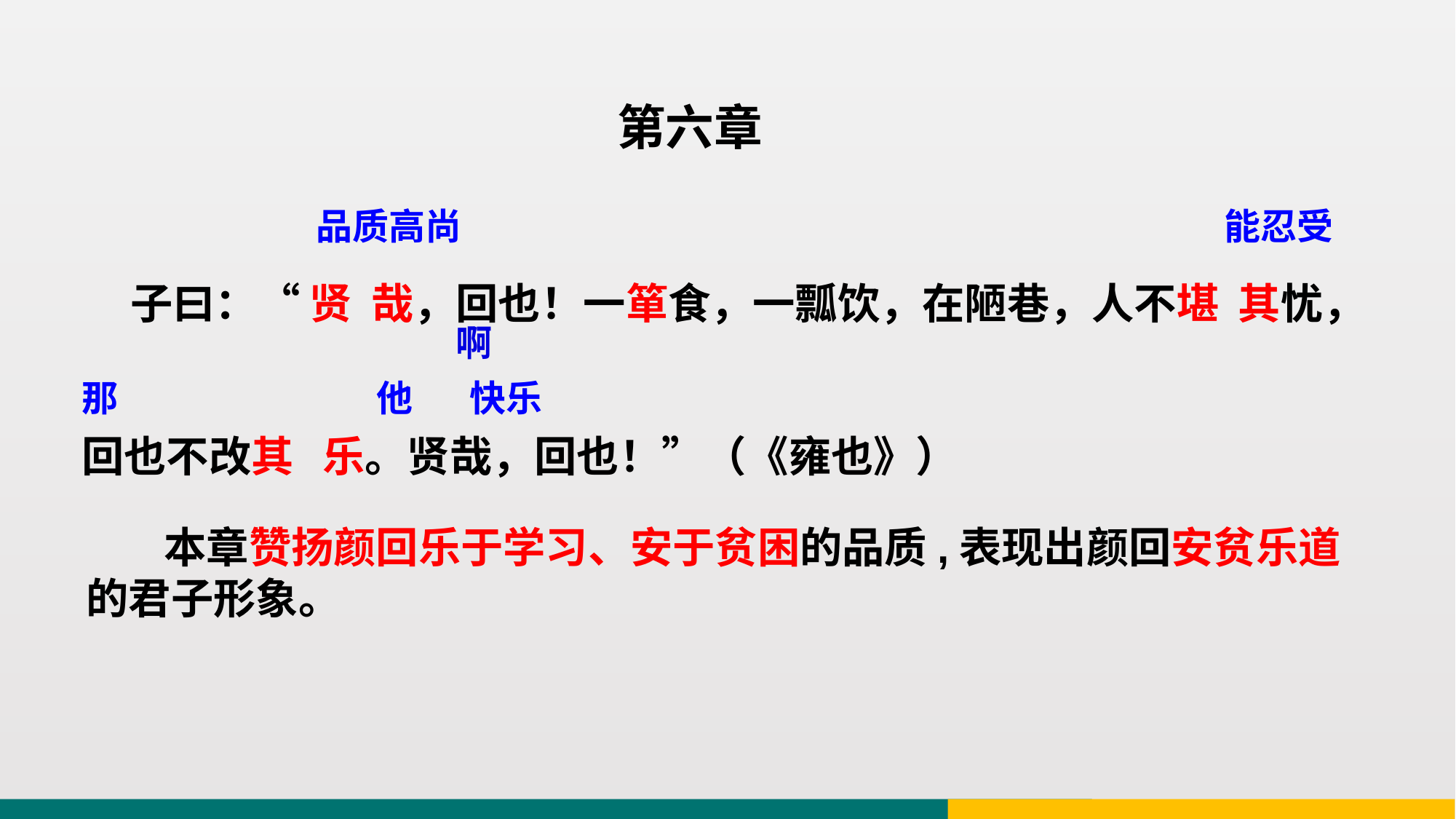

第六章
    子曰：“ 贤  哉，回也！一箪食，一瓢饮，在陋巷，人不堪  其忧，回也不改其   乐。贤哉，回也！”（《雍也》）
能忍受
品质高尚
啊
快乐
那
他
       本章赞扬颜回乐于学习、安于贫困的品质,表现出颜回安贫乐道的君子形象。